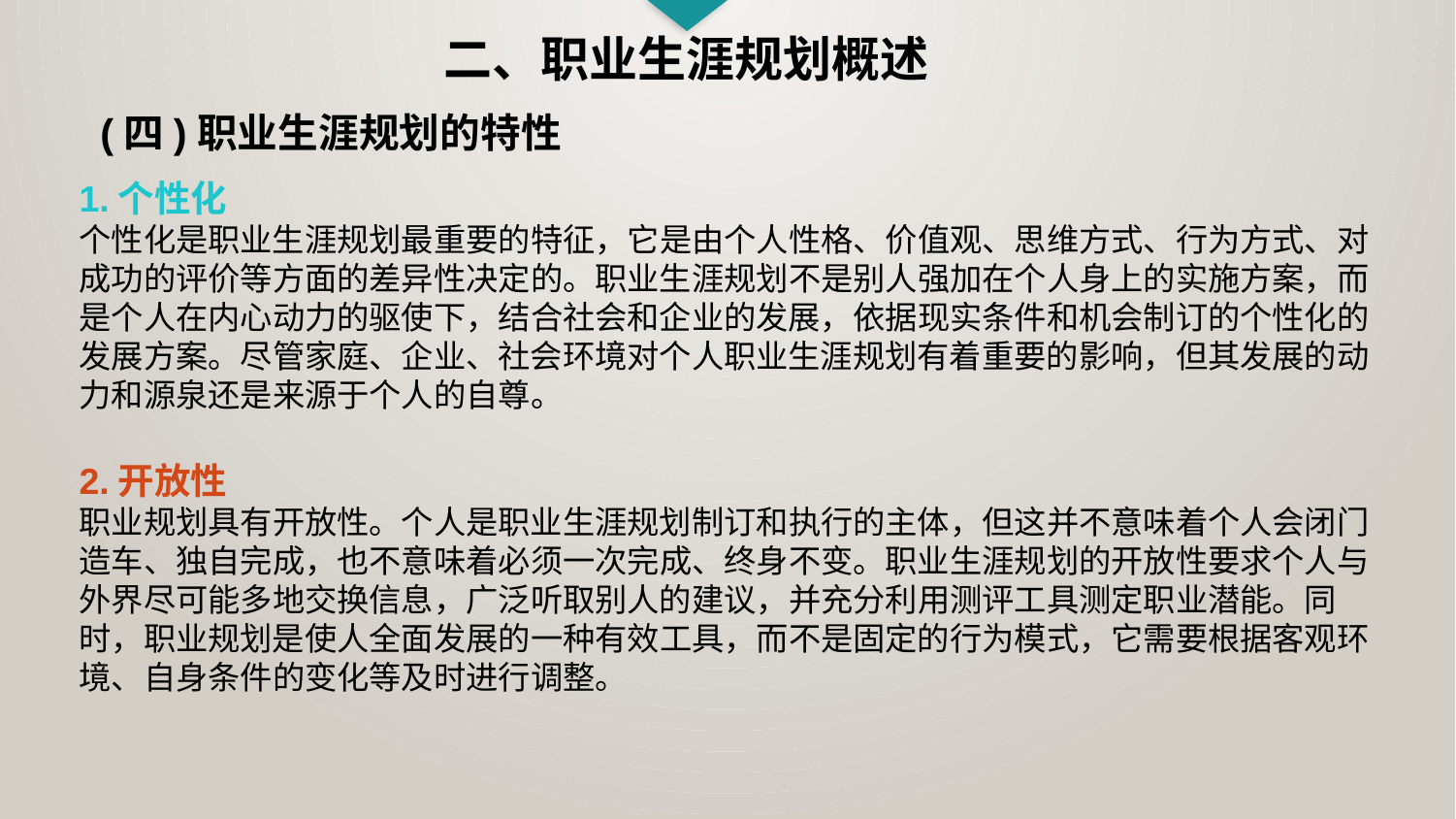

二、职业生涯规划概述
(四)职业生涯规划的特性
1.个性化
个性化是职业生涯规划最重要的特征，它是由个人性格、价值观、思维方式、行为方式、对成功的评价等方面的差异性决定的。职业生涯规划不是别人强加在个人身上的实施方案，而是个人在内心动力的驱使下，结合社会和企业的发展，依据现实条件和机会制订的个性化的发展方案。尽管家庭、企业、社会环境对个人职业生涯规划有着重要的影响，但其发展的动力和源泉还是来源于个人的自尊。
2.开放性
职业规划具有开放性。个人是职业生涯规划制订和执行的主体，但这并不意味着个人会闭门造车、独自完成，也不意味着必须一次完成、终身不变。职业生涯规划的开放性要求个人与外界尽可能多地交换信息，广泛听取别人的建议，并充分利用测评工具测定职业潜能。同时，职业规划是使人全面发展的一种有效工具，而不是固定的行为模式，它需要根据客观环境、自身条件的变化等及时进行调整。
31